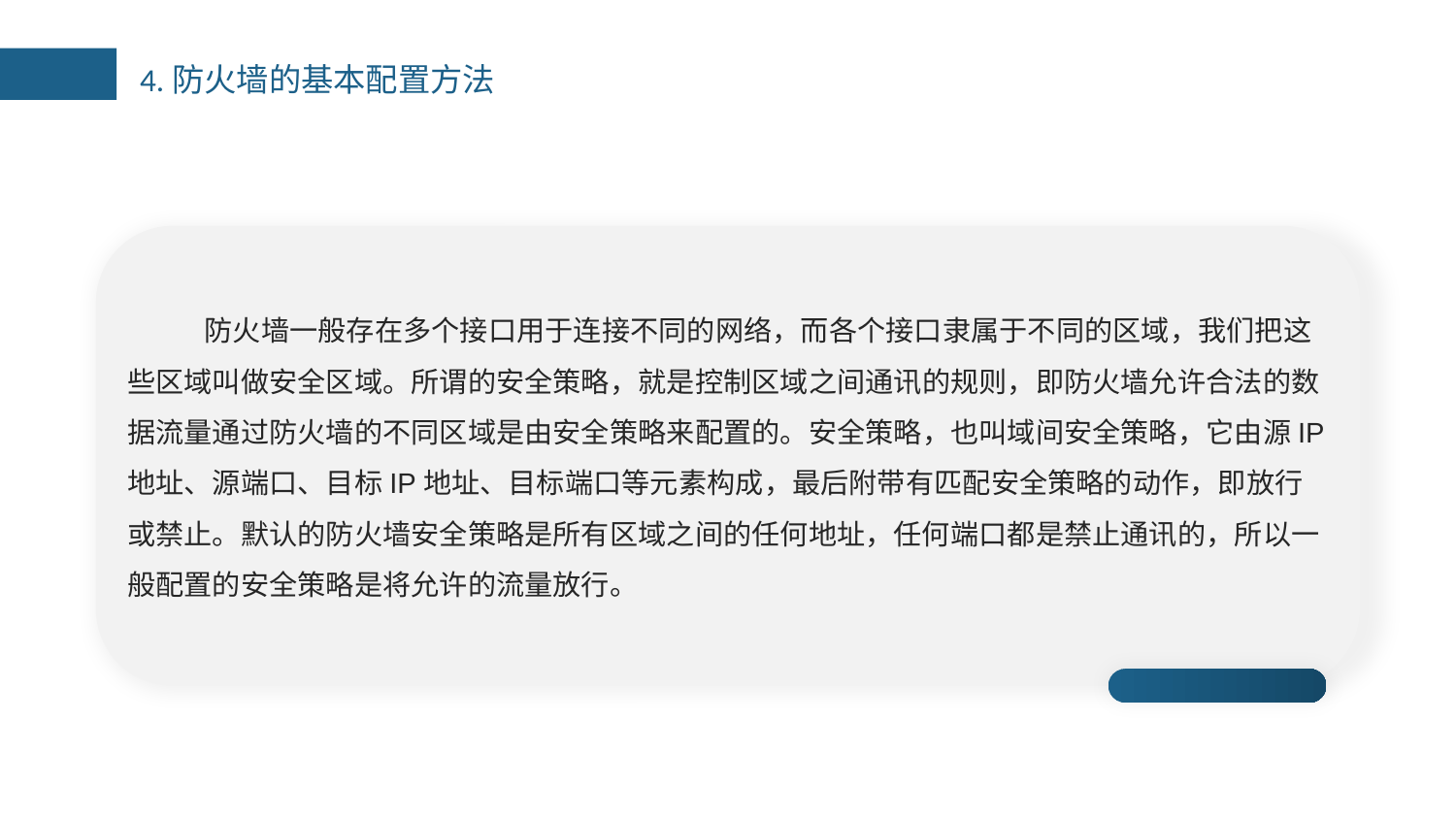

4.防火墙的基本配置方法

防火墙一般存在多个接口用于连接不同的网络，而各个接口隶属于不同的区域，我们把这些区域叫做安全区域。所谓的安全策略，就是控制区域之间通讯的规则，即防火墙允许合法的数据流量通过防火墙的不同区域是由安全策略来配置的。安全策略，也叫域间安全策略，它由源IP地址、源端口、目标IP地址、目标端口等元素构成，最后附带有匹配安全策略的动作，即放行或禁止。默认的防火墙安全策略是所有区域之间的任何地址，任何端口都是禁止通讯的，所以一般配置的安全策略是将允许的流量放行。